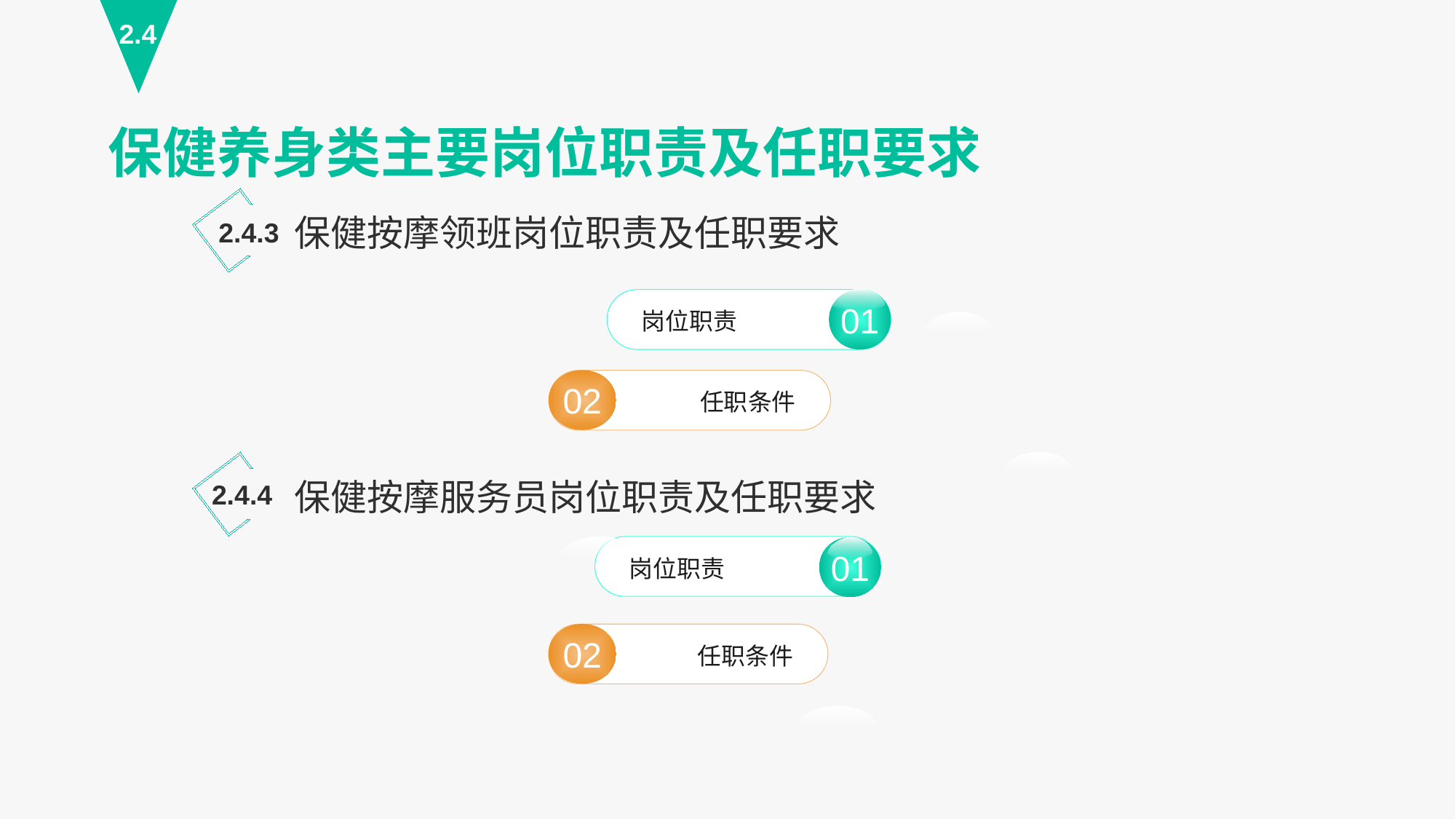

2.4
保健养身类主要岗位职责及任职要求

保健按摩领班岗位职责及任职要求
2.4.3

01
岗位职责
01

02
任职条件

保健按摩服务员岗位职责及任职要求
2.4.4

岗位职责

02
任职条件